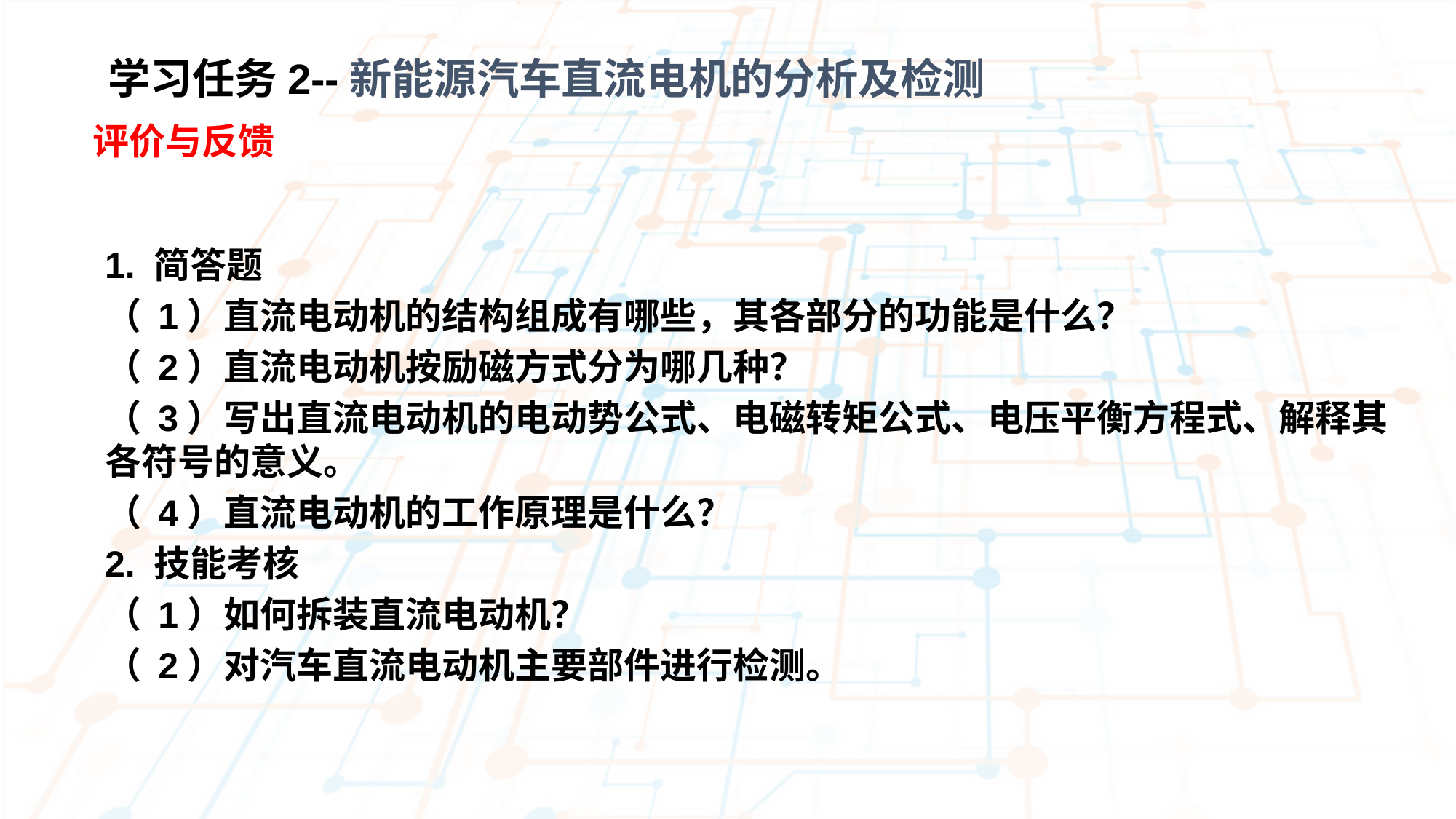

学习任务2--新能源汽车直流电机的分析及检测
评价与反馈

1. 简答题
（ 1）直流电动机的结构组成有哪些，其各部分的功能是什么？
（ 2）直流电动机按励磁方式分为哪几种？
（ 3）写出直流电动机的电动势公式、电磁转矩公式、电压平衡方程式、解释其各符号的意义。
（ 4）直流电动机的工作原理是什么？
2. 技能考核
（ 1）如何拆装直流电动机？
（ 2）对汽车直流电动机主要部件进行检测。